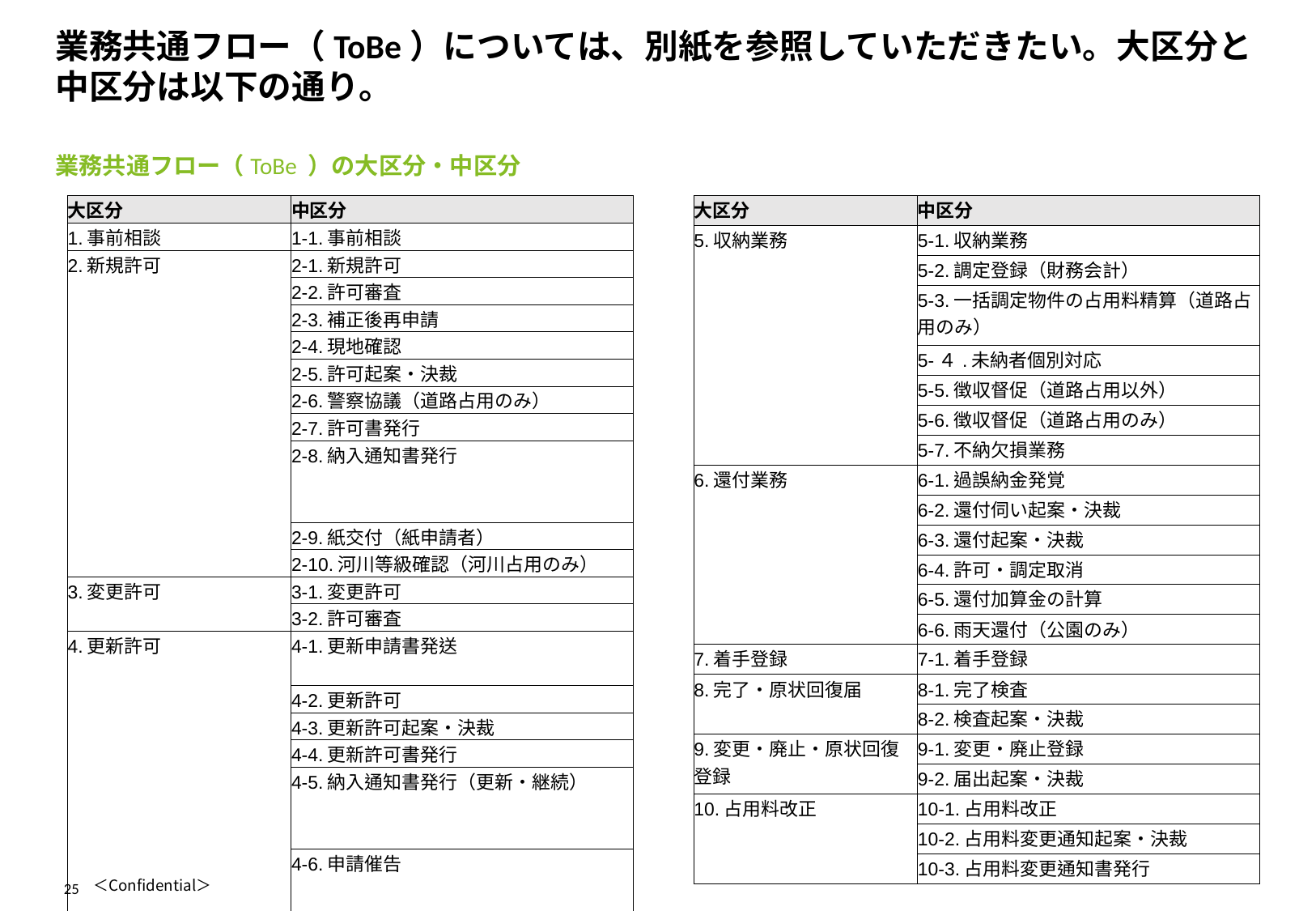

# 業務共通フロー（ToBe）については、別紙を参照していただきたい。大区分と中区分は以下の通り。
業務共通フロー（ToBe ）の大区分・中区分
| 大区分 | 中区分 |
| --- | --- |
| 5.収納業務 | 5-1.収納業務 |
|  | 5-2.調定登録（財務会計） |
|  | 5-3.一括調定物件の占用料精算（道路占用のみ） |
|  | 5-４.未納者個別対応 |
|  | 5-5.徴収督促（道路占用以外） |
|  | 5-6.徴収督促（道路占用のみ） |
|  | 5-7.不納欠損業務 |
| 6.還付業務 | 6-1.過誤納金発覚 |
|  | 6-2.還付伺い起案・決裁 |
|  | 6-3.還付起案・決裁 |
|  | 6-4.許可・調定取消 |
|  | 6-5.還付加算金の計算 |
|  | 6-6.雨天還付（公園のみ） |
| 7.着手登録 | 7-1.着手登録 |
| 8.完了・原状回復届 | 8-1.完了検査 |
|  | 8-2.検査起案・決裁 |
| 9.変更・廃止・原状回復登録 | 9-1.変更・廃止登録 |
|  | 9-2.届出起案・決裁 |
| 10.占用料改正 | 10-1.占用料改正 |
|  | 10-2.占用料変更通知起案・決裁 |
|  | 10-3.占用料変更通知書発行 |
| 大区分 | 中区分 |
| --- | --- |
| 1.事前相談 | 1-1.事前相談 |
| 2.新規許可 | 2-1.新規許可 |
|  | 2-2.許可審査 |
|  | 2-3.補正後再申請 |
|  | 2-4.現地確認 |
|  | 2-5.許可起案・決裁 |
|  | 2-6.警察協議（道路占用のみ） |
|  | 2-7.許可書発行 |
|  | 2-8.納入通知書発行 |
|  |  |
|  |  |
|  | 2-9.紙交付（紙申請者） |
|  | 2-10.河川等級確認（河川占用のみ） |
| 3.変更許可 | 3-1.変更許可 |
|  | 3-2.許可審査 |
| 4.更新許可 | 4-1.更新申請書発送 |
|  |  |
|  | 4-2.更新許可 |
|  | 4-3.更新許可起案・決裁 |
|  | 4-4.更新許可書発行 |
|  | 4-5.納入通知書発行（更新・継続） |
|  |  |
|  |  |
|  | 4-6.申請催告 |
|  |  |
|  |  |
|  |  |
|  |  |
|  |  |
25
＜Confidential＞